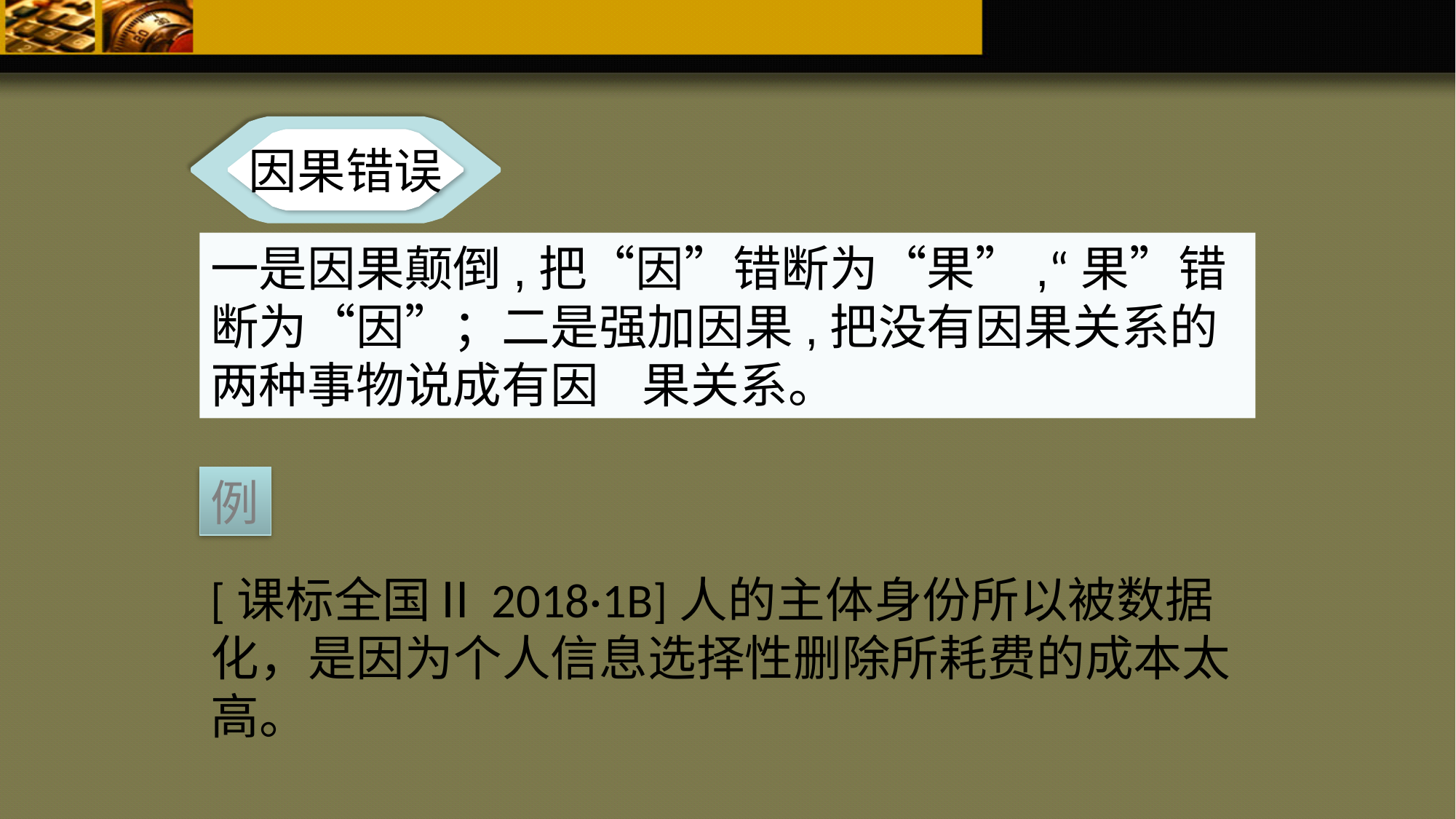

因果错误
一是因果颠倒,把“因”错断为“果”,“果”错断为“因”；二是强加因果,把没有因果关系的两种事物说成有因    果关系。
例
[课标全国Ⅱ2018·1B]人的主体身份所以被数据化，是因为个人信息选择性删除所耗费的成本太高。